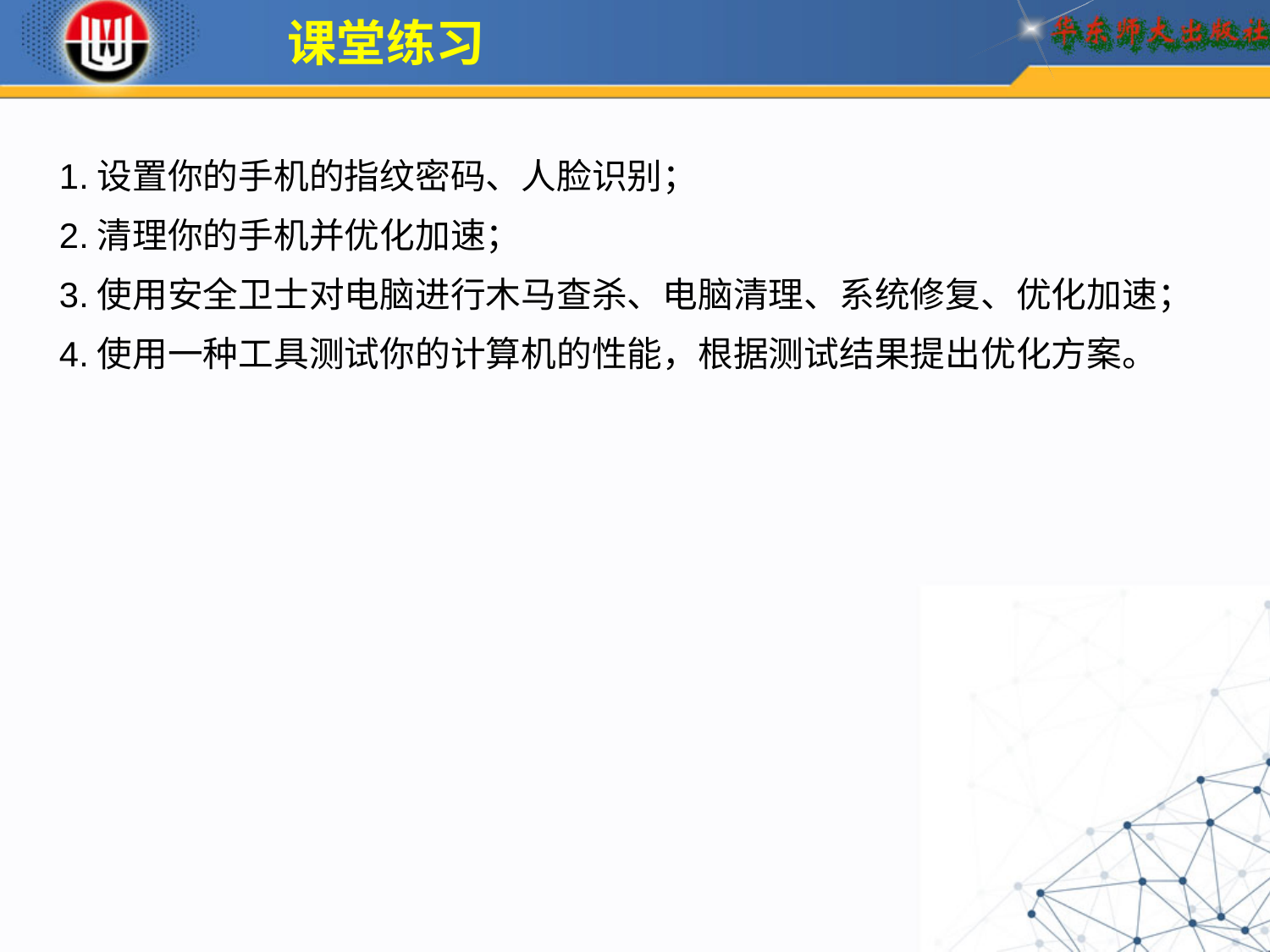

课堂练习
1.设置你的手机的指纹密码、人脸识别；
2.清理你的手机并优化加速；
3.使用安全卫士对电脑进行木马查杀、电脑清理、系统修复、优化加速；
4.使用一种工具测试你的计算机的性能，根据测试结果提出优化方案。